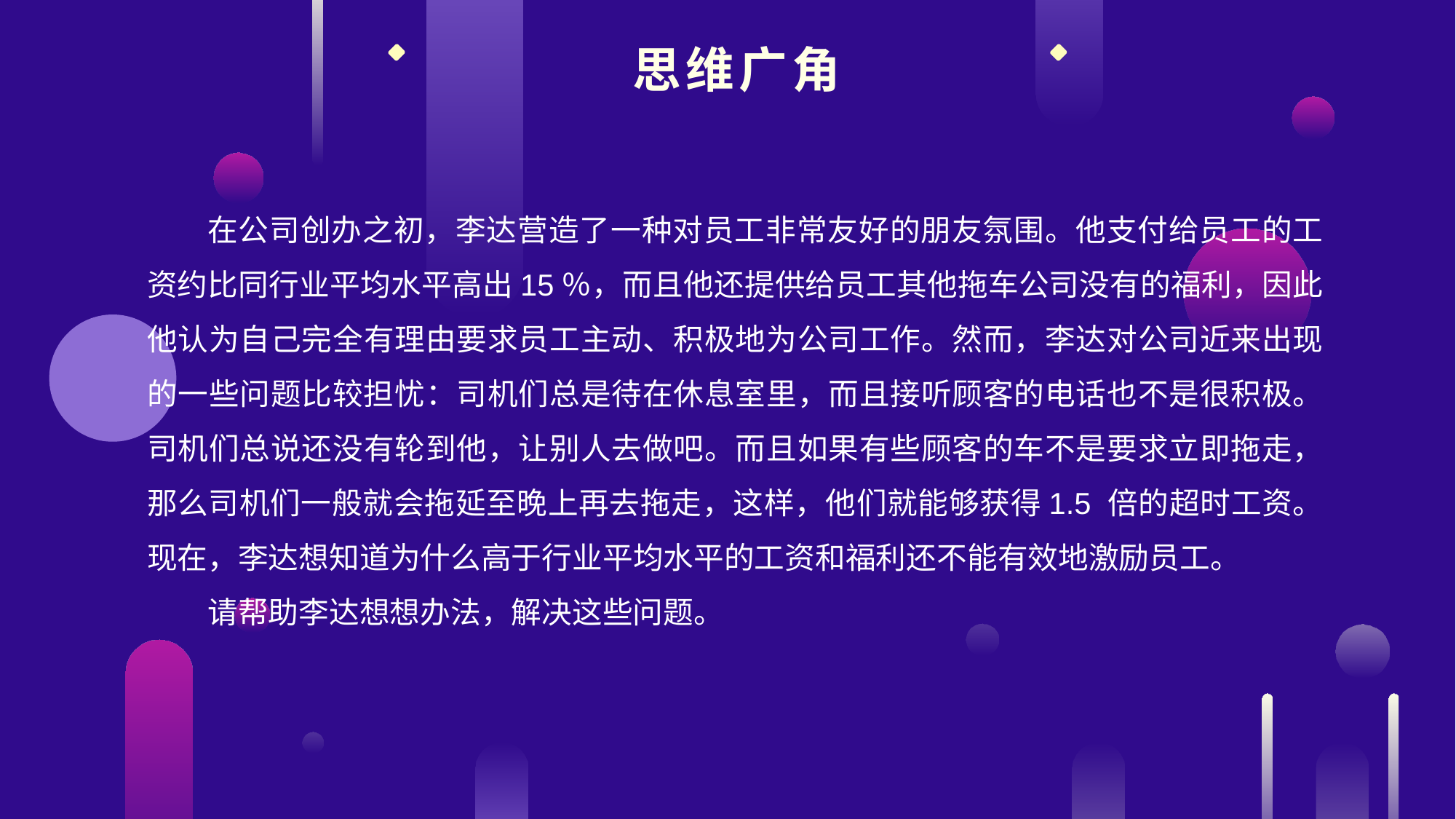

思维广角

在公司创办之初，李达营造了一种对员工非常友好的朋友氛围。他支付给员工的工资约比同行业平均水平高出15％，而且他还提供给员工其他拖车公司没有的福利，因此他认为自己完全有理由要求员工主动、积极地为公司工作。然而，李达对公司近来出现的一些问题比较担忧：司机们总是待在休息室里，而且接听顾客的电话也不是很积极。司机们总说还没有轮到他，让别人去做吧。而且如果有些顾客的车不是要求立即拖走，那么司机们一般就会拖延至晚上再去拖走，这样，他们就能够获得1.5 倍的超时工资。现在，李达想知道为什么高于行业平均水平的工资和福利还不能有效地激励员工。
请帮助李达想想办法，解决这些问题。